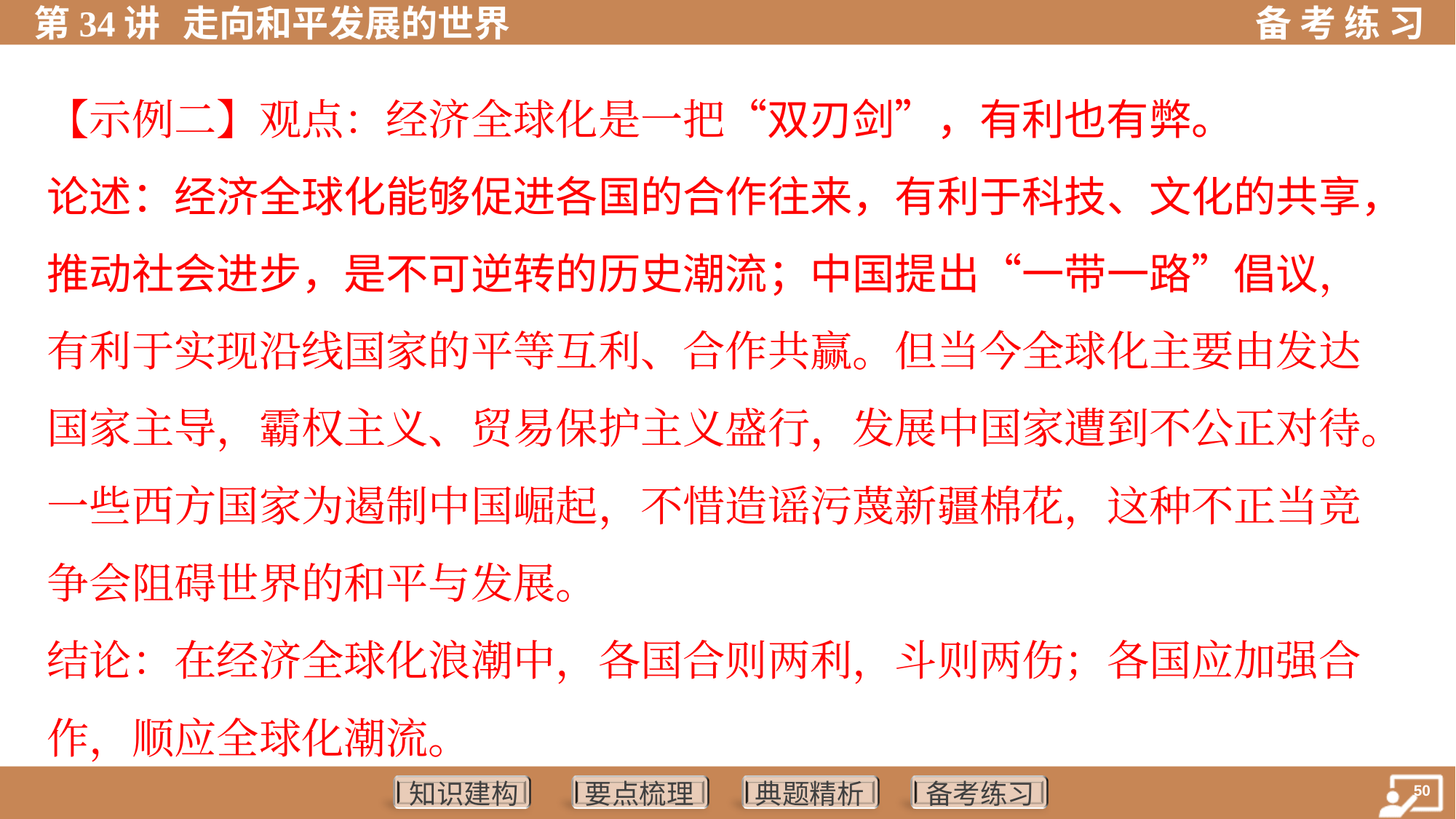

【示例二】观点：经济全球化是一把“双刃剑”，有利也有弊。
论述：经济全球化能够促进各国的合作往来，有利于科技、文化的共享，
推动社会进步，是不可逆转的历史潮流；中国提出“一带一路”倡议，
有利于实现沿线国家的平等互利、合作共赢。但当今全球化主要由发达
国家主导，霸权主义、贸易保护主义盛行，发展中国家遭到不公正对待。
一些西方国家为遏制中国崛起，不惜造谣污蔑新疆棉花，这种不正当竞
争会阻碍世界的和平与发展。
结论：在经济全球化浪潮中，各国合则两利，斗则两伤；各国应加强合
作，顺应全球化潮流。